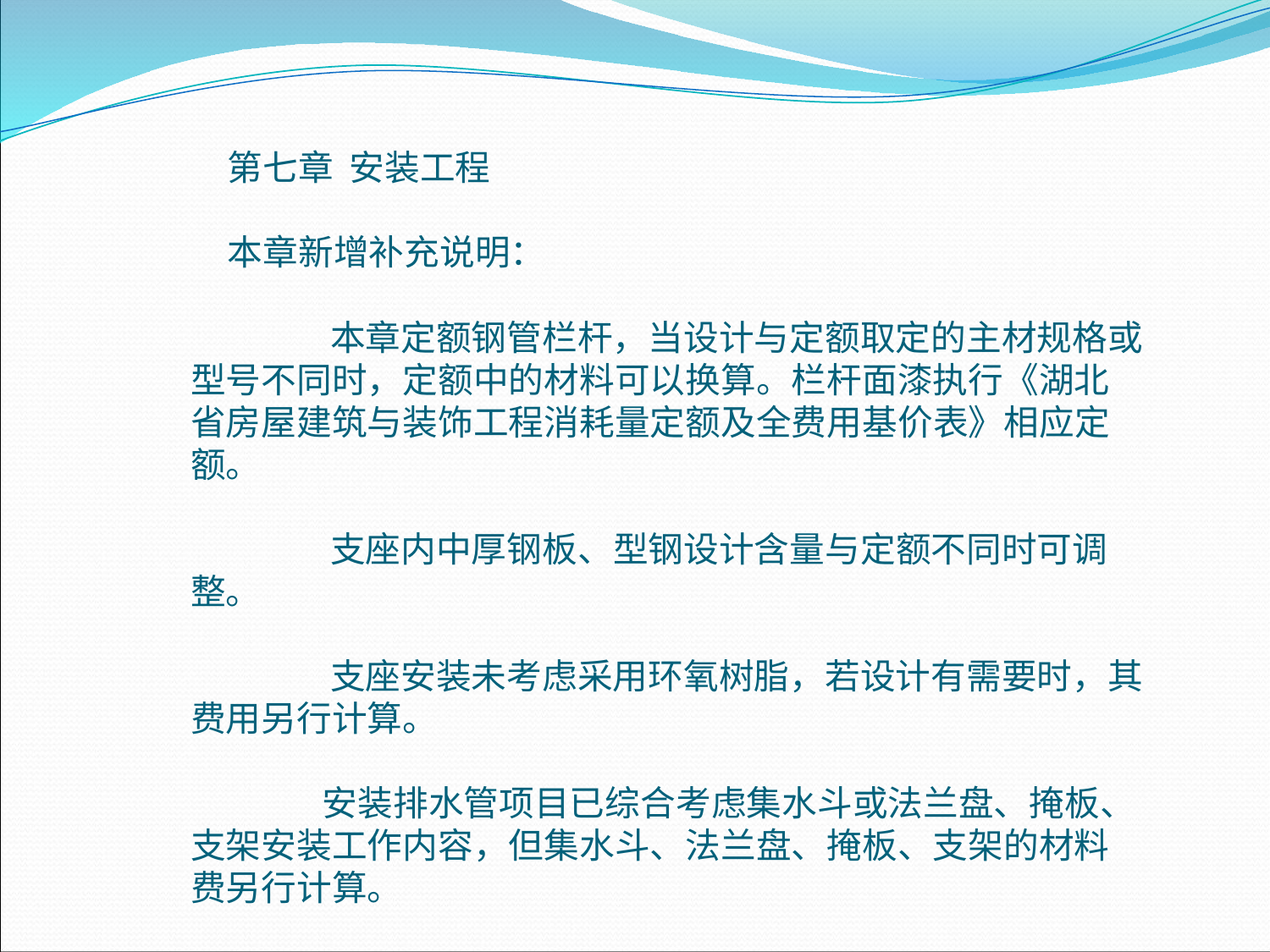

第七章  安装工程
本章新增补充说明：
            本章定额钢管栏杆，当设计与定额取定的主材规格或型号不同时，定额中的材料可以换算。栏杆面漆执行《湖北省房屋建筑与装饰工程消耗量定额及全费用基价表》相应定额。
            支座内中厚钢板、型钢设计含量与定额不同时可调整。
            支座安装未考虑采用环氧树脂，若设计有需要时，其费用另行计算。
           安装排水管项目已综合考虑集水斗或法兰盘、掩板、支架安装工作内容，但集水斗、法兰盘、掩板、支架的材料费另行计算。
60